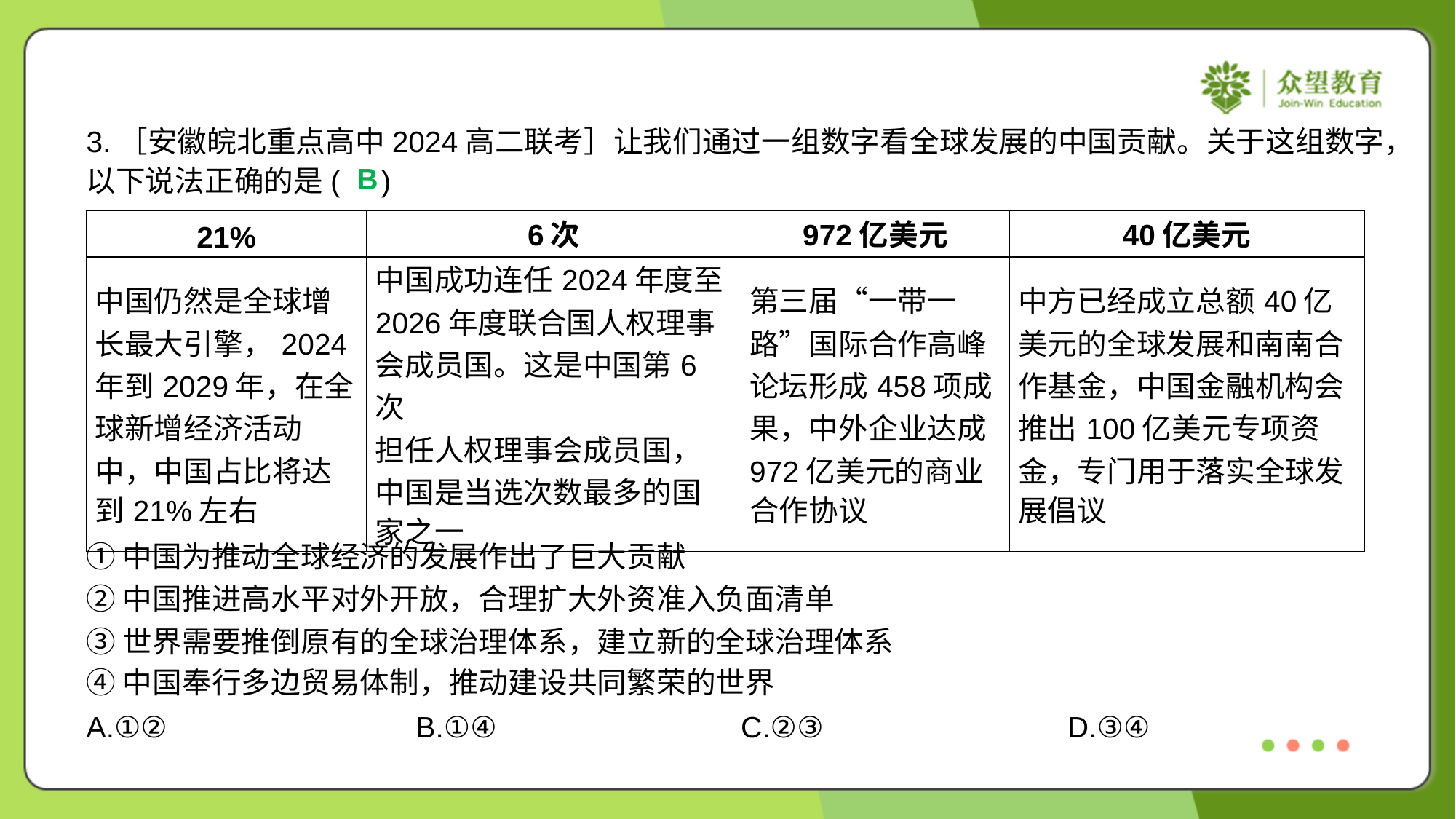

3.［安徽皖北重点高中2024高二联考］让我们通过一组数字看全球发展的中国贡献。关于这组数字，
以下说法正确的是(     )
B
| 21% | 6次 | 972亿美元 | 40亿美元 |
| --- | --- | --- | --- |
| 中国仍然是全球增 长最大引擎，2024 年到2029年，在全 球新增经济活动 中，中国占比将达 到21%左右 | 中国成功连任2024年度至 2026年度联合国人权理事 会成员国。这是中国第6次 担任人权理事会成员国， 中国是当选次数最多的国 家之一 | 第三届“一带一 路”国际合作高峰 论坛形成458项成 果，中外企业达成 972亿美元的商业 合作协议 | 中方已经成立总额40亿 美元的全球发展和南南合 作基金，中国金融机构会 推出100亿美元专项资 金，专门用于落实全球发 展倡议 |
①中国为推动全球经济的发展作出了巨大贡献
②中国推进高水平对外开放，合理扩大外资准入负面清单
③世界需要推倒原有的全球治理体系，建立新的全球治理体系
④中国奉行多边贸易体制，推动建设共同繁荣的世界
A.①②	B.①④	C.②③	D.③④